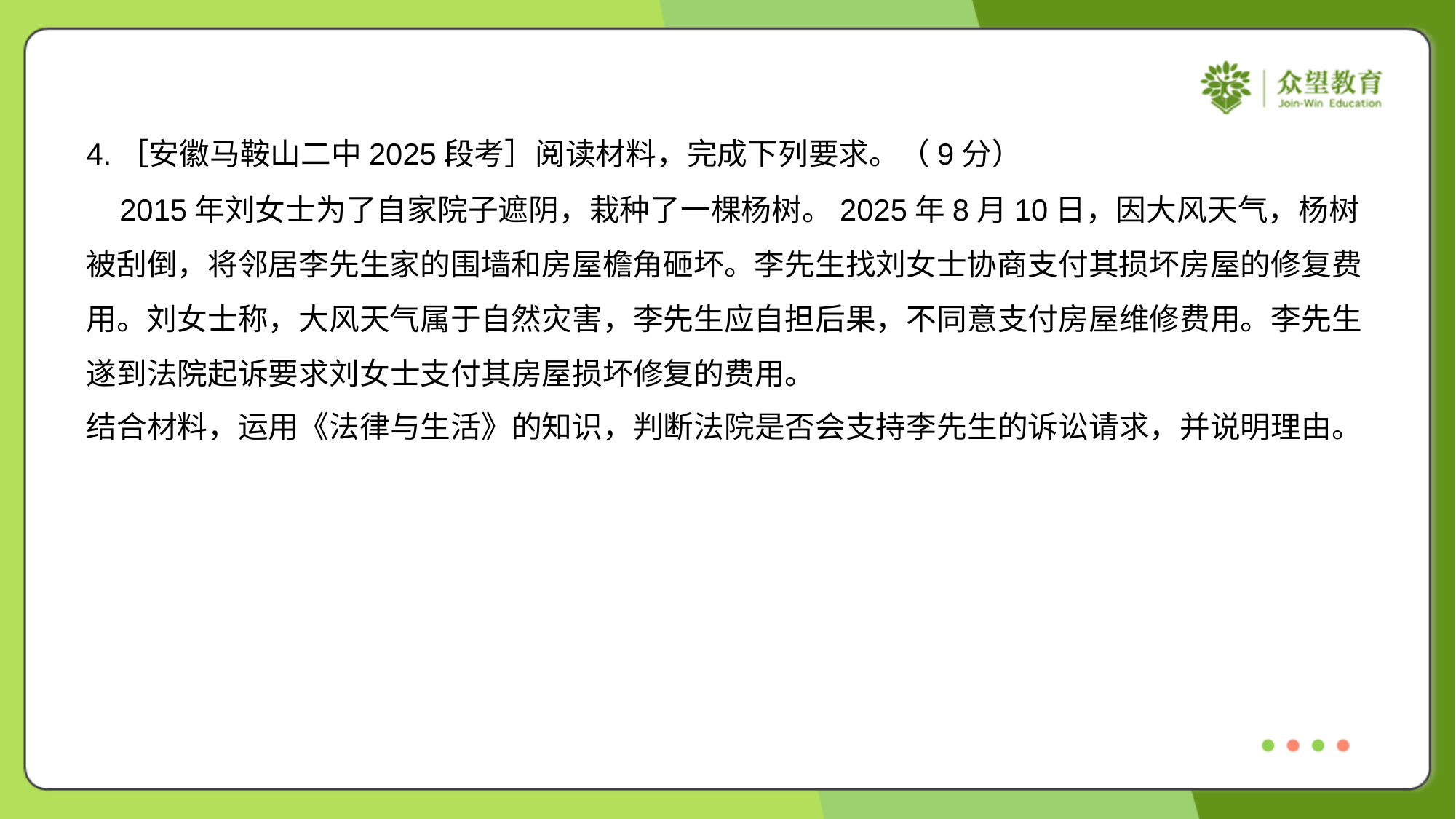

4.［安徽马鞍山二中2025段考］阅读材料，完成下列要求。（9分）
    2015年刘女士为了自家院子遮阴，栽种了一棵杨树。2025年8月10日，因大风天气，杨树
被刮倒，将邻居李先生家的围墙和房屋檐角砸坏。李先生找刘女士协商支付其损坏房屋的修复费
用。刘女士称，大风天气属于自然灾害，李先生应自担后果，不同意支付房屋维修费用。李先生
遂到法院起诉要求刘女士支付其房屋损坏修复的费用。
结合材料，运用《法律与生活》的知识，判断法院是否会支持李先生的诉讼请求，并说明理由。